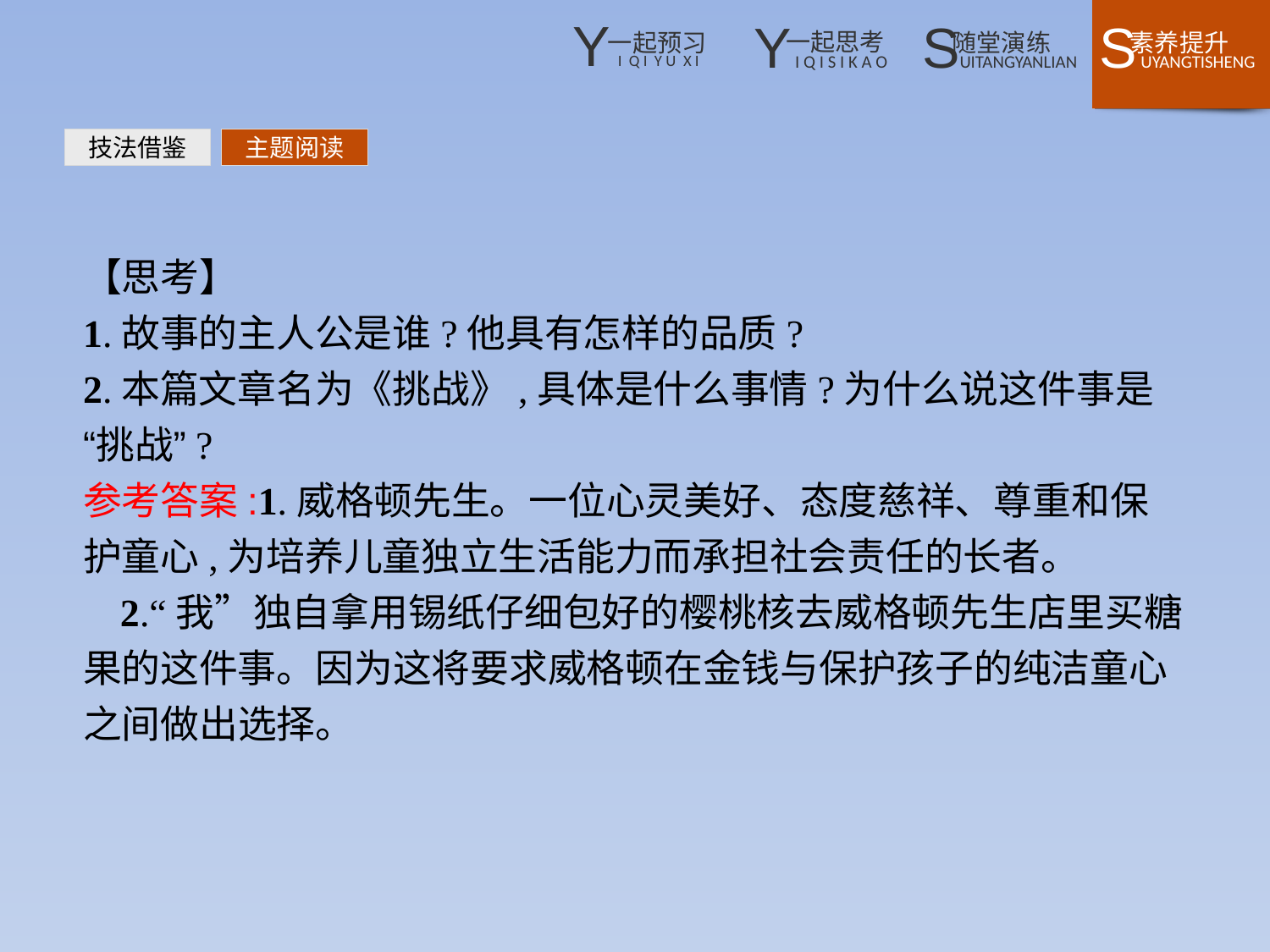

技法借鉴
主题阅读
【思考】
1.故事的主人公是谁?他具有怎样的品质?
2.本篇文章名为《挑战》,具体是什么事情?为什么说这件事是“挑战”?
参考答案:1.威格顿先生。一位心灵美好、态度慈祥、尊重和保护童心,为培养儿童独立生活能力而承担社会责任的长者。
2.“我”独自拿用锡纸仔细包好的樱桃核去威格顿先生店里买糖果的这件事。因为这将要求威格顿在金钱与保护孩子的纯洁童心之间做出选择。